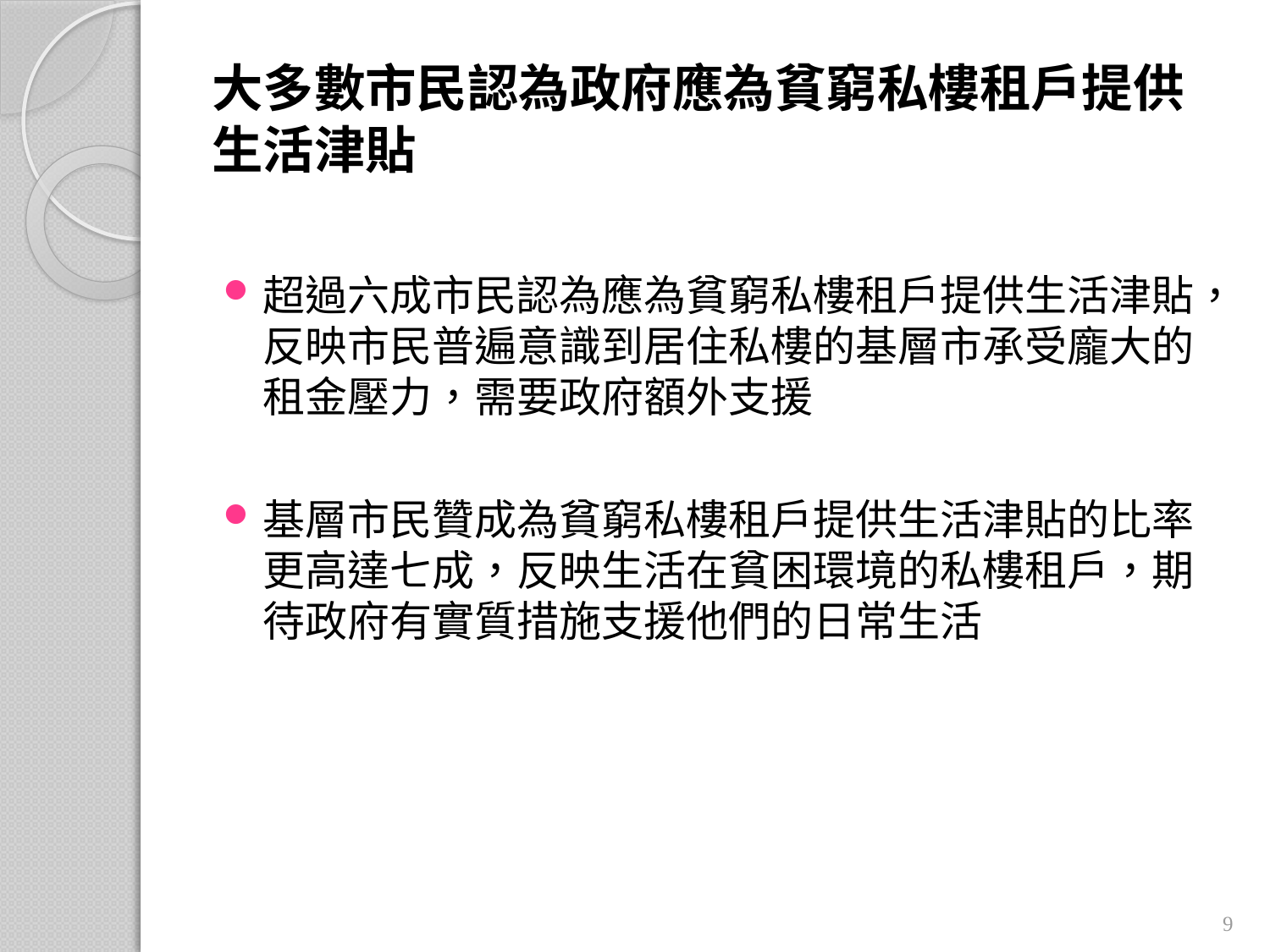

# 大多數市民認為政府應為貧窮私樓租戶提供生活津貼

超過六成市民認為應為貧窮私樓租戶提供生活津貼，反映市民普遍意識到居住私樓的基層市承受龐大的租金壓力，需要政府額外支援

基層市民贊成為貧窮私樓租戶提供生活津貼的比率更高達七成，反映生活在貧困環境的私樓租戶，期待政府有實質措施支援他們的日常生活
9